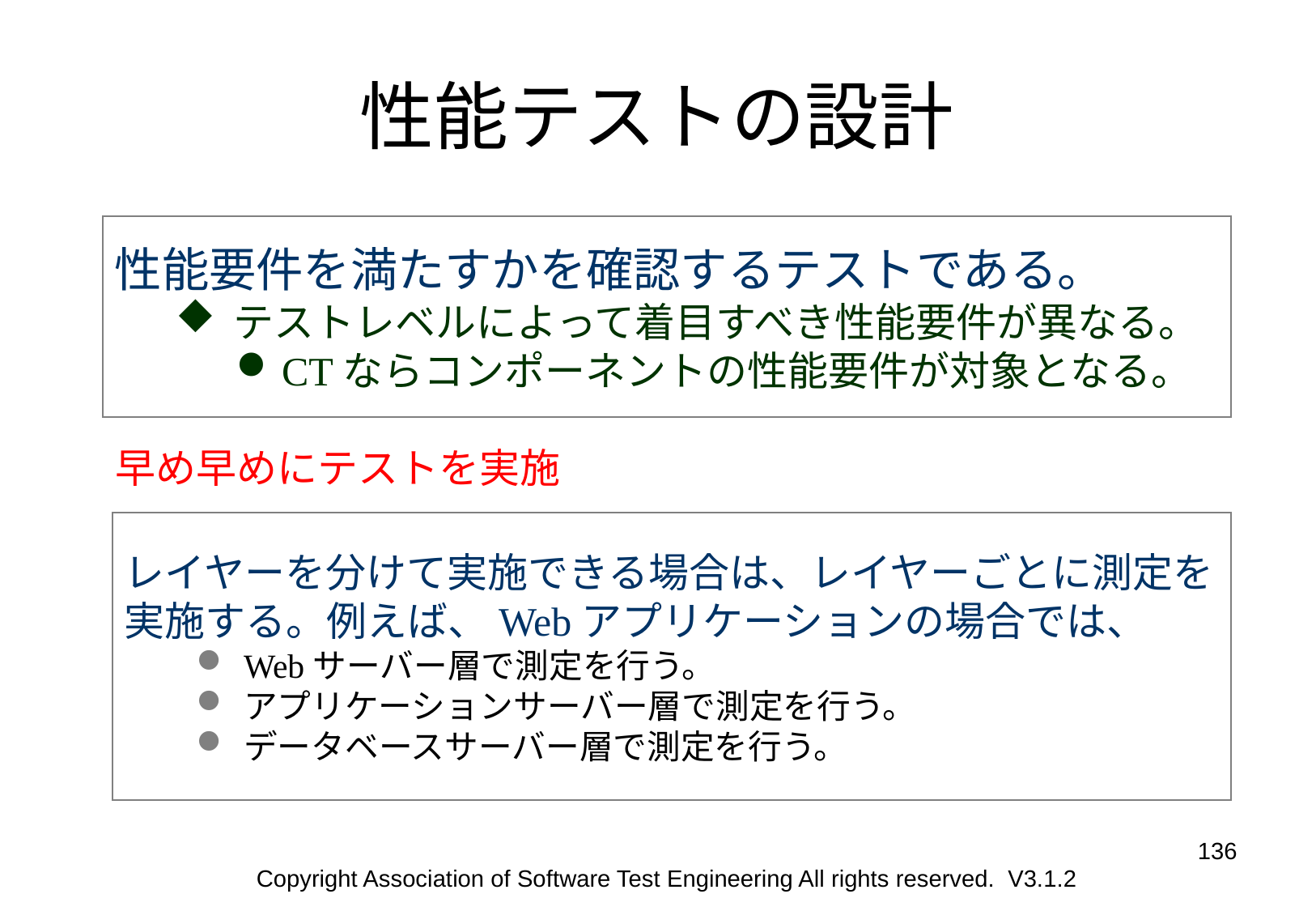

# 性能テストの設計
性能要件を満たすかを確認するテストである。
テストレベルによって着目すべき性能要件が異なる。
CTならコンポーネントの性能要件が対象となる。
早め早めにテストを実施
レイヤーを分けて実施できる場合は、レイヤーごとに測定を実施する。例えば、Webアプリケーションの場合では、
Webサーバー層で測定を行う。
アプリケーションサーバー層で測定を行う。
データベースサーバー層で測定を行う。
136
Copyright Association of Software Test Engineering All rights reserved.  V3.1.2